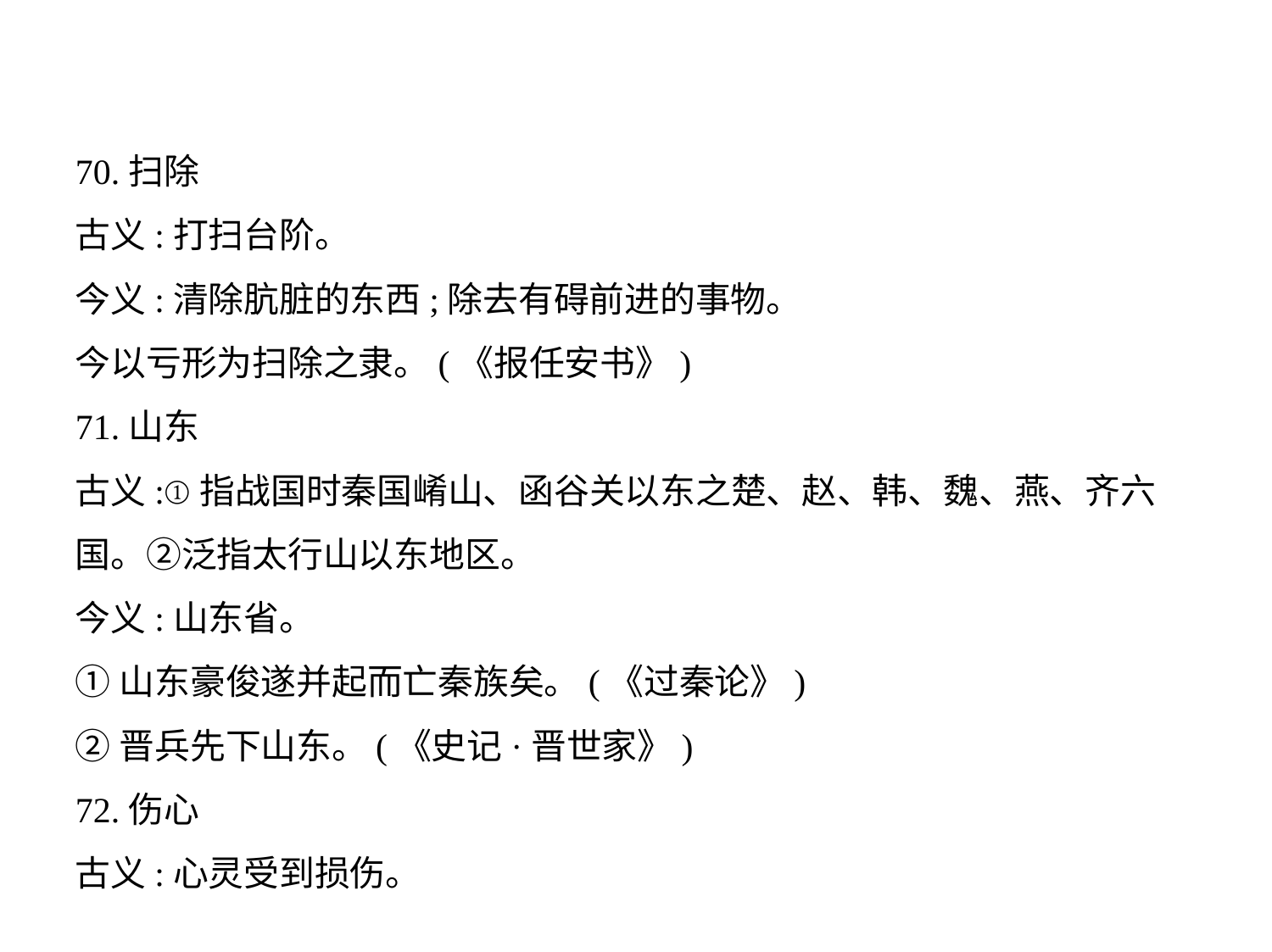

70.扫除
古义:打扫台阶。
今义:清除肮脏的东西;除去有碍前进的事物。
今以亏形为扫除之隶。(《报任安书》)
71.山东
古义:①指战国时秦国崤山、函谷关以东之楚、赵、韩、魏、燕、齐六
国。②泛指太行山以东地区。
今义:山东省。
①山东豪俊遂并起而亡秦族矣。(《过秦论》)
②晋兵先下山东。(《史记·晋世家》)
72.伤心
古义:心灵受到损伤。